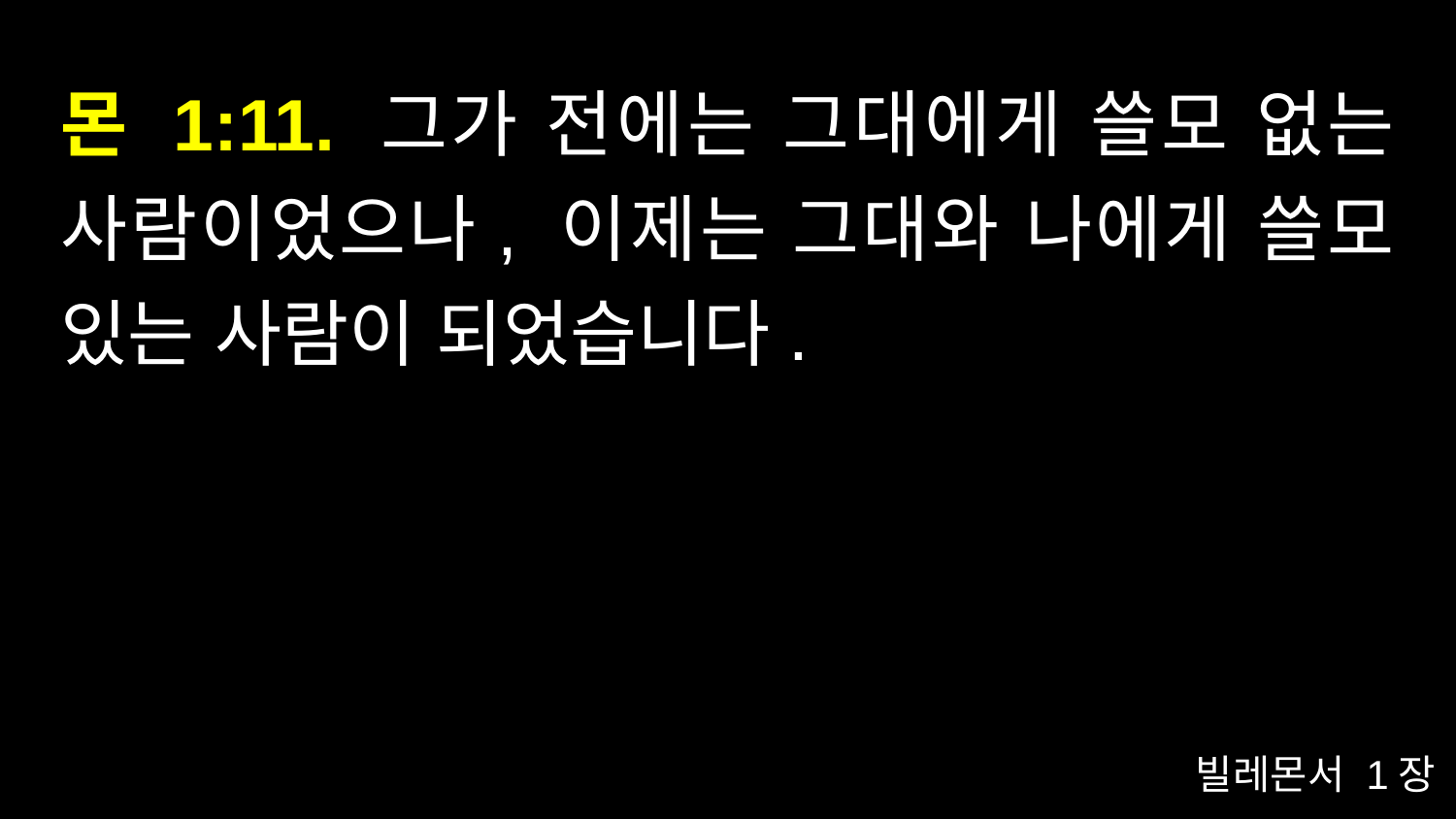

# 몬 1:11. 그가 전에는 그대에게 쓸모 없는 사람이었으나, 이제는 그대와 나에게 쓸모 있는 사람이 되었습니다.
빌레몬서 1장